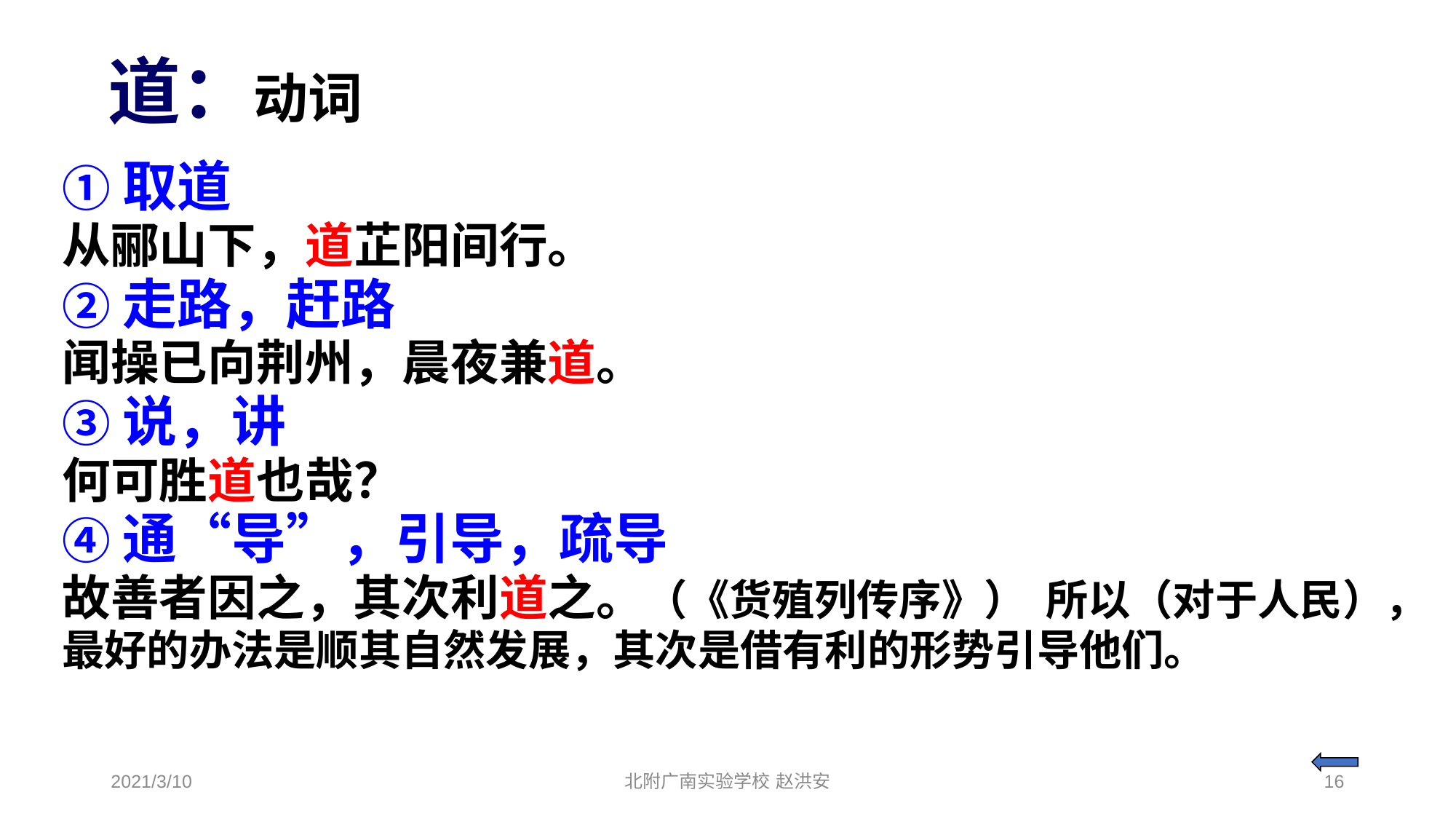

道：动词
①取道
从郦山下，道芷阳间行。
②走路，赶路
闻操已向荆州，晨夜兼道。
③说，讲
何可胜道也哉？
④通“导”，引导，疏导
故善者因之，其次利道之。（《货殖列传序》）  所以（对于人民），最好的办法是顺其自然发展，其次是借有利的形势引导他们。

2021/3/10
北附广南实验学校 赵洪安
16